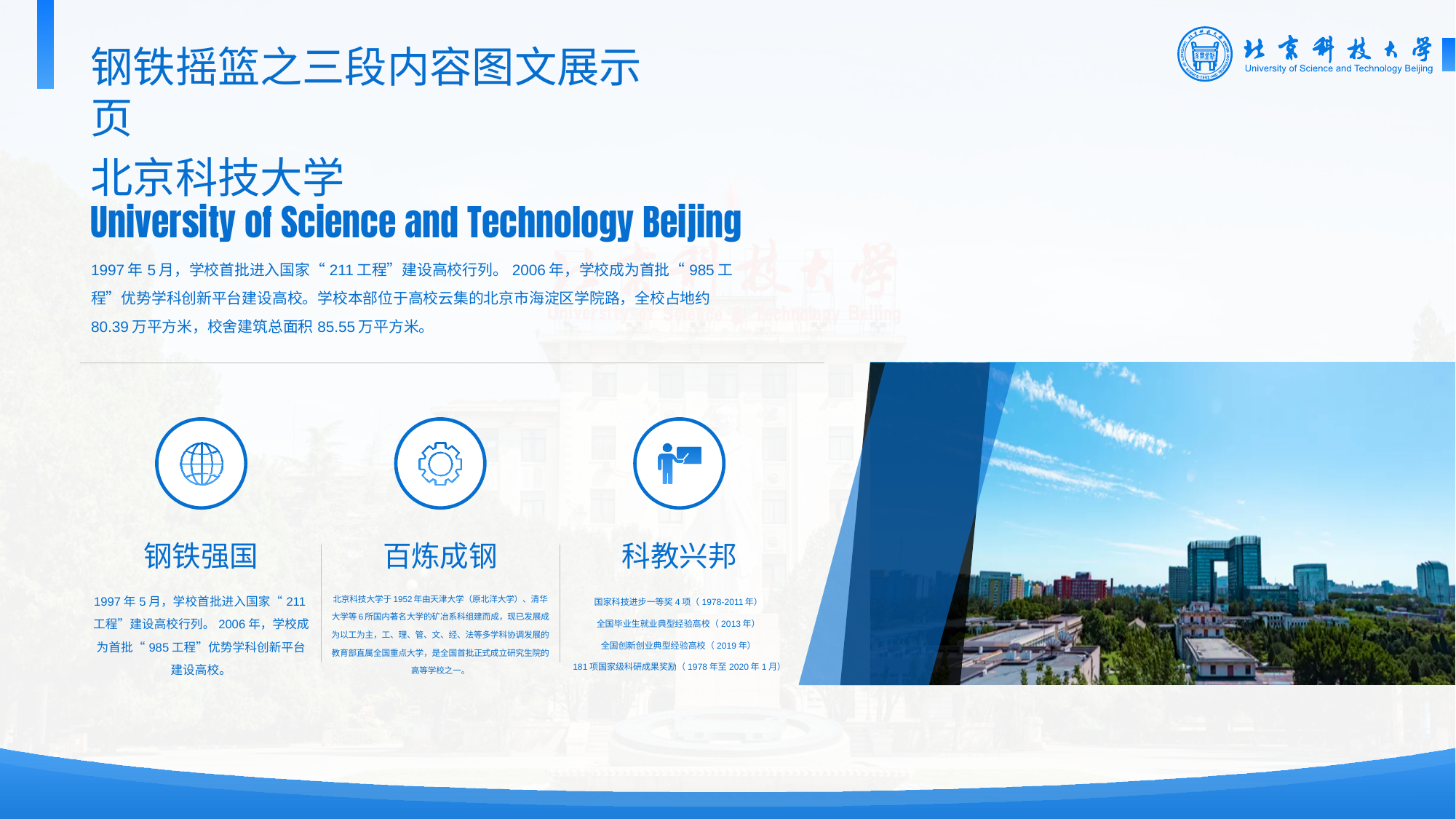

钢铁摇篮之三段内容图文展示页
北京科技大学
University of Science and Technology Beijing
1997年5月，学校首批进入国家“211工程”建设高校行列。2006年，学校成为首批“985工程”优势学科创新平台建设高校。学校本部位于高校云集的北京市海淀区学院路，全校占地约80.39万平方米，校舍建筑总面积85.55万平方米。

钢铁强国
百炼成钢
科教兴邦
1997年5月，学校首批进入国家“211工程”建设高校行列。2006年，学校成为首批“985工程”优势学科创新平台建设高校。
北京科技大学于1952年由天津大学（原北洋大学）、清华大学等6所国内著名大学的矿冶系科组建而成，现已发展成为以工为主，工、理、管、文、经、法等多学科协调发展的教育部直属全国重点大学，是全国首批正式成立研究生院的高等学校之一。
国家科技进步一等奖4项（1978-2011年） 
全国毕业生就业典型经验高校（2013年） 
全国创新创业典型经验高校（2019年） 
181项国家级科研成果奖励（1978年至2020年1月）